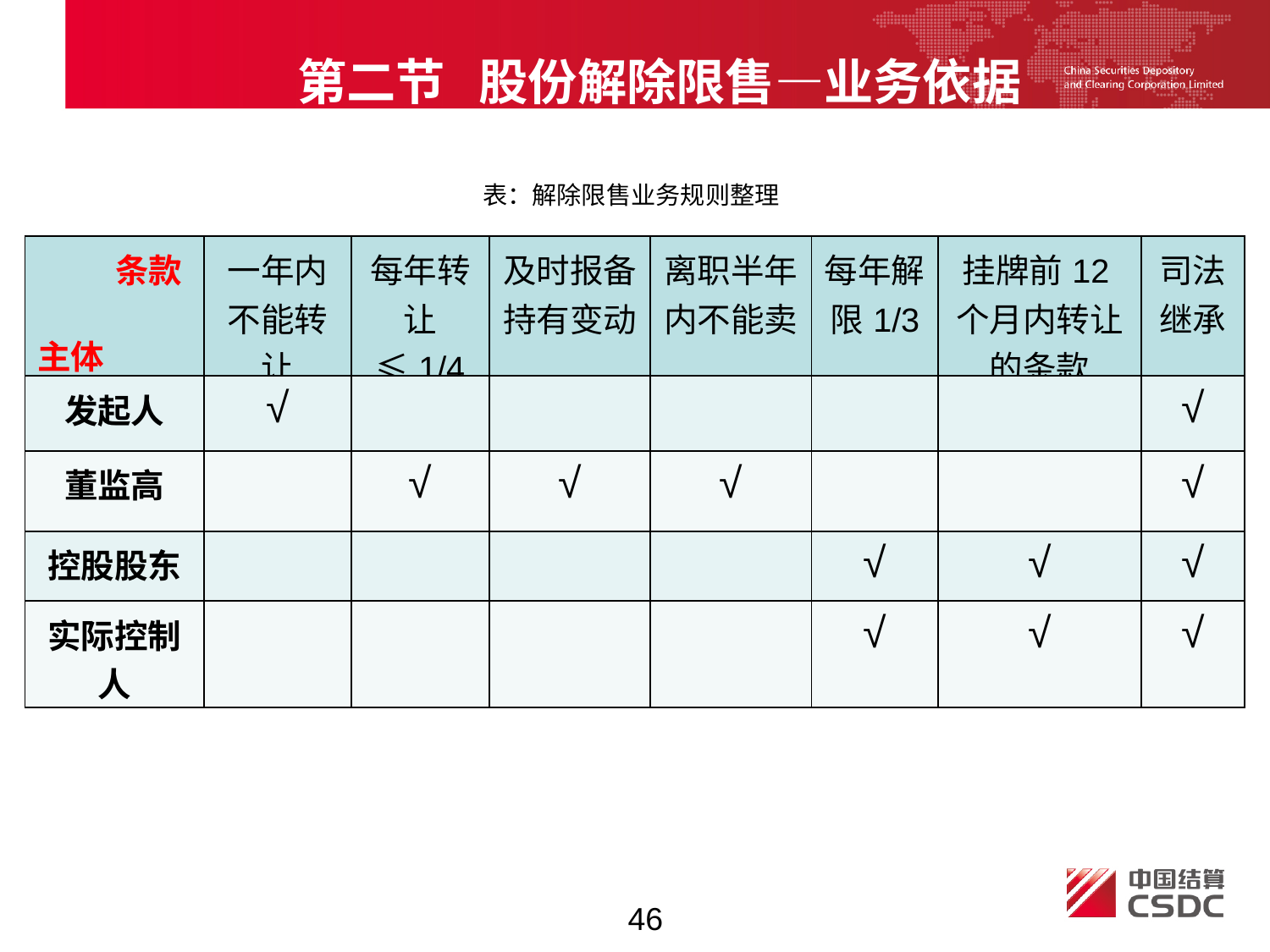

第二节   股份解除限售—业务依据
表：解除限售业务规则整理

| 条款 主体 | 一年内不能转让 | 每年转让≤1/4 | 及时报备持有变动 | 离职半年内不能卖 | 每年解限1/3 | 挂牌前12个月内转让的条款 | 司法继承 |
| --- | --- | --- | --- | --- | --- | --- | --- |
| 发起人 | √ |  |  |  |  |  | √ |
| 董监高 |  | √ | √ | √ |  |  | √ |
| 控股股东 |  |  |  |  | √ | √ | √ |
| 实际控制人 |  |  |  |  | √ | √ | √ |
46